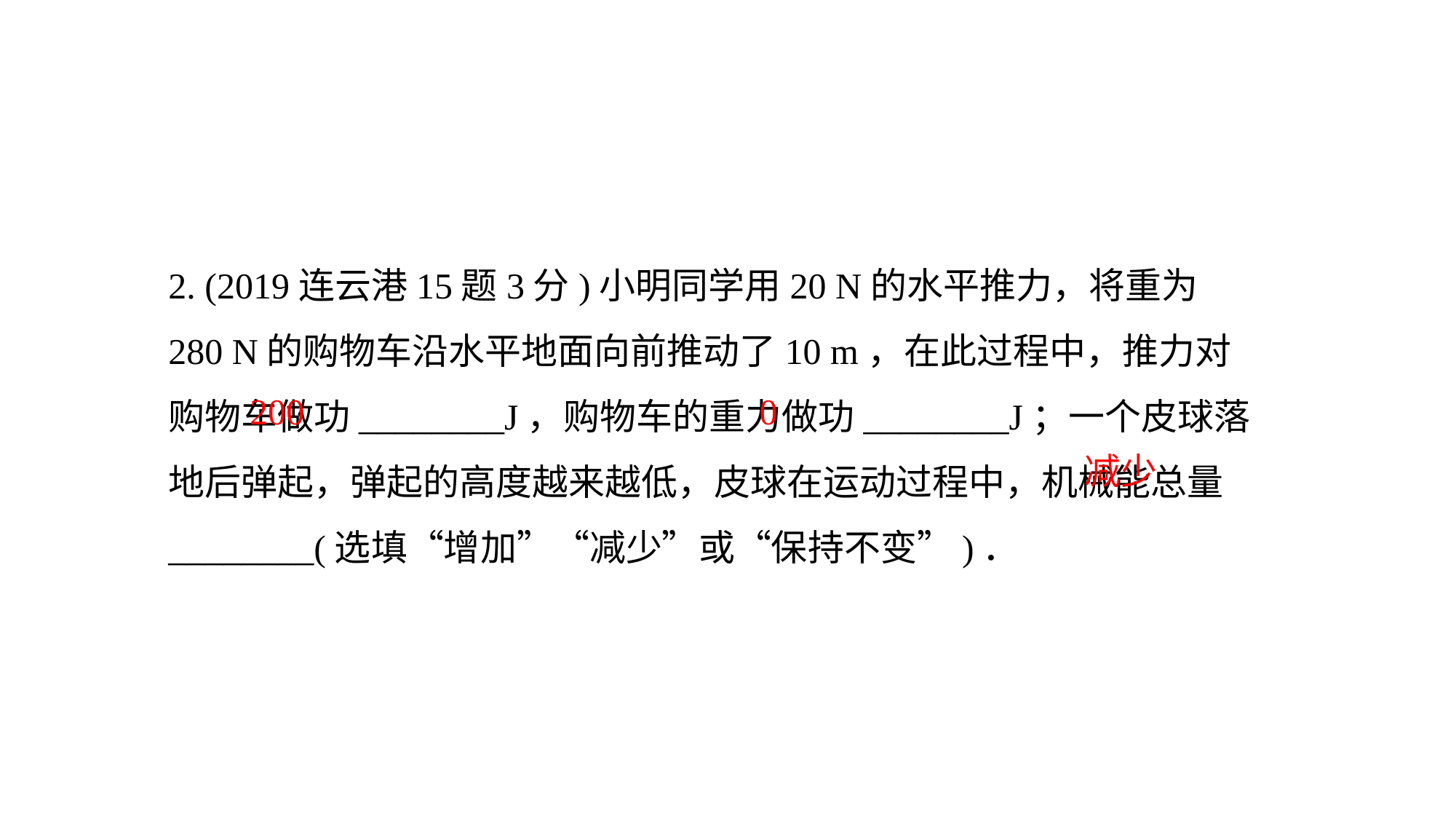

2. (2019连云港15题3分)小明同学用20 N的水平推力，将重为280 N的购物车沿水平地面向前推动了10 m，在此过程中，推力对购物车做功________J，购物车的重力做功________J；一个皮球落地后弹起，弹起的高度越来越低，皮球在运动过程中，机械能总量________(选填“增加”“减少”或“保持不变”)．
 200
0
减少